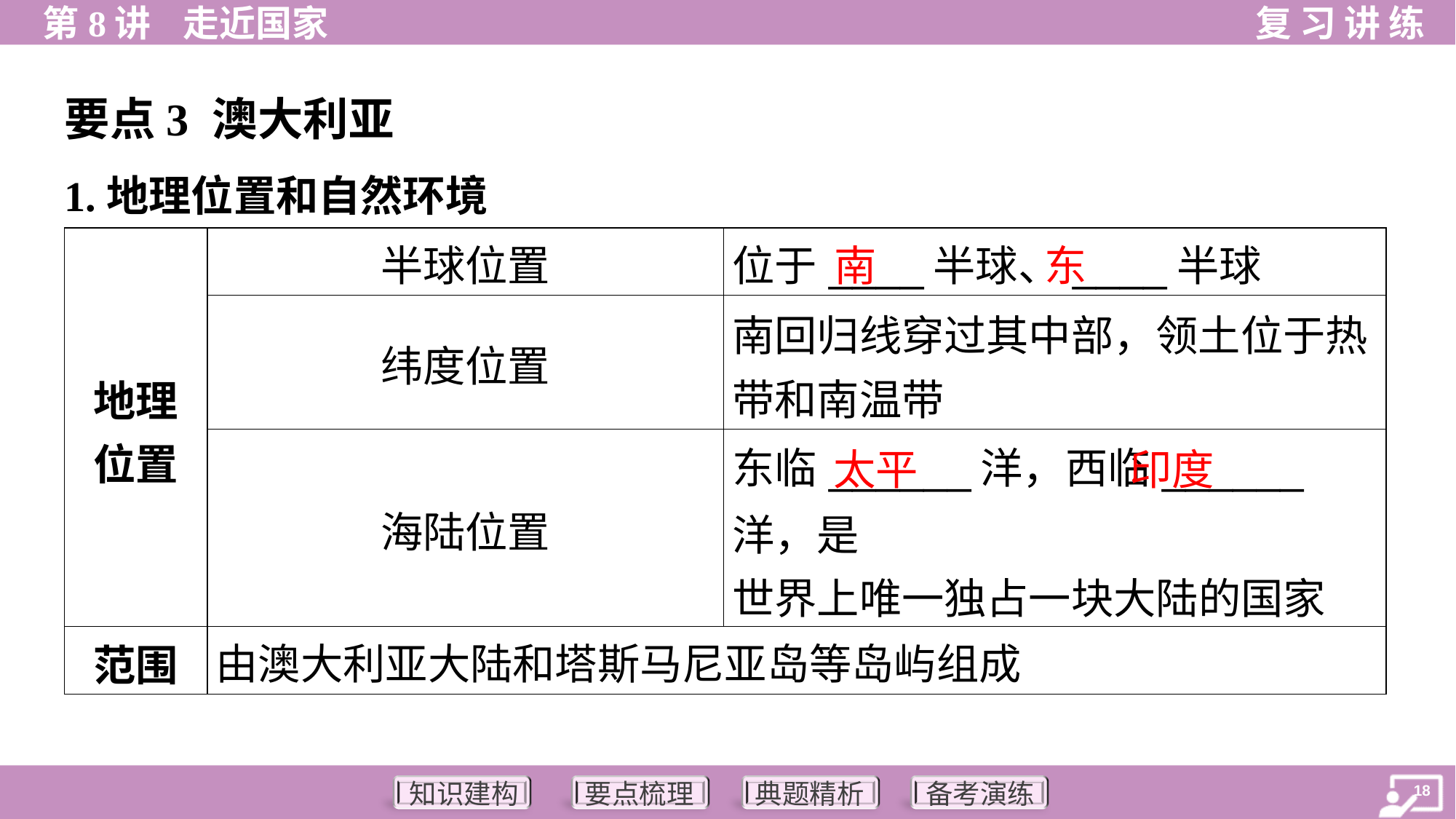

要点3 澳大利亚
1.地理位置和自然环境
南
东
| 地理 位置 | 半球位置 | 位于\_\_\_\_半球、\_\_\_\_半球 |
| --- | --- | --- |
|  | 纬度位置 | 南回归线穿过其中部，领土位于热 带和南温带 |
|  | 海陆位置 | 东临\_\_\_\_\_\_洋，西临\_\_\_\_\_\_洋，是 世界上唯一独占一块大陆的国家 |
| 范围 | 由澳大利亚大陆和塔斯马尼亚岛等岛屿组成 |  |
太平
印度